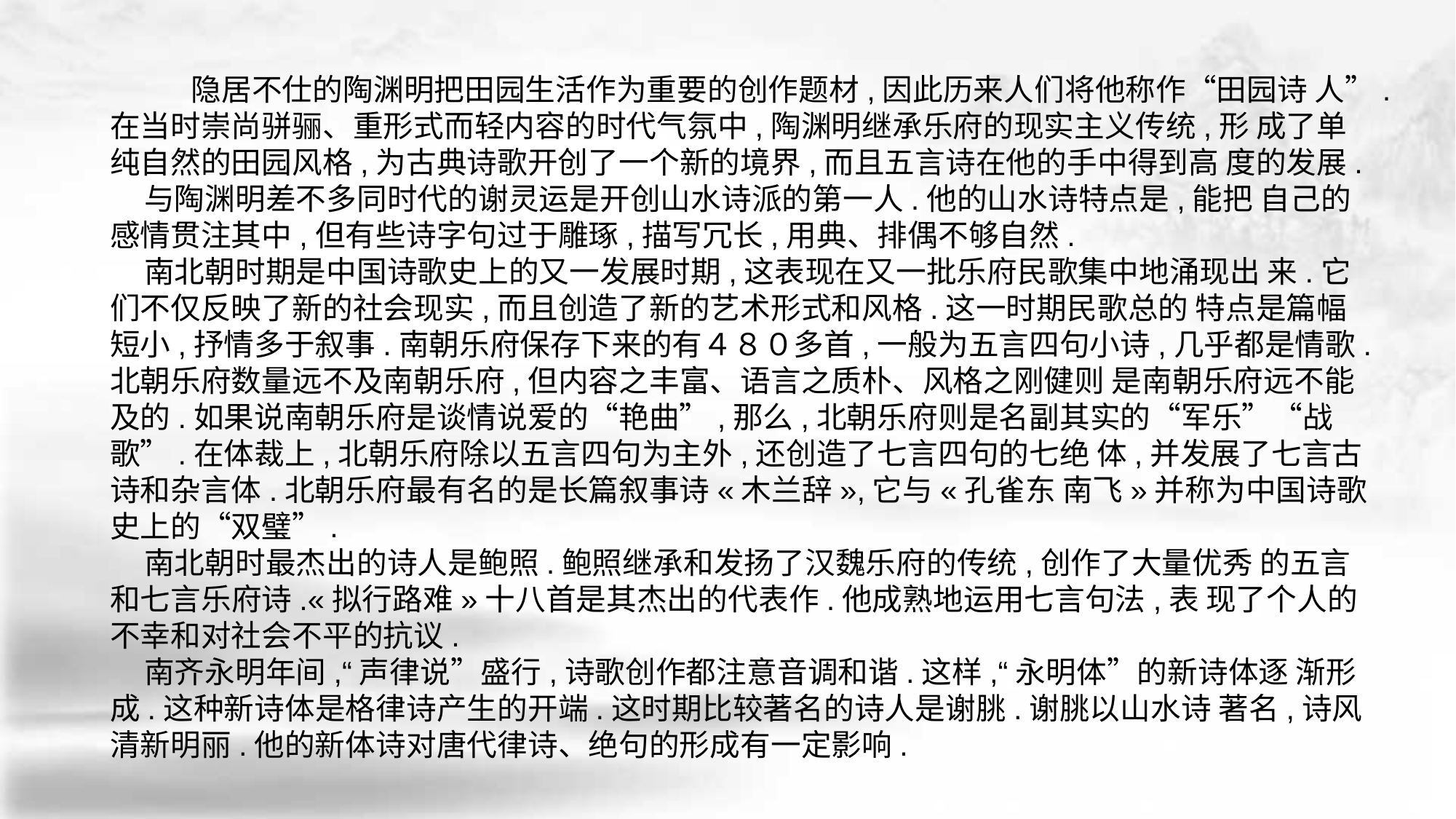

隐居不仕的陶渊明把田园生活作为重要的创作题材,因此历来人们将他称作“田园诗 人”.在当时崇尚骈骊、重形式而轻内容的时代气氛中,陶渊明继承乐府的现实主义传统,形 成了单纯自然的田园风格,为古典诗歌开创了一个新的境界,而且五言诗在他的手中得到高 度的发展.
    与陶渊明差不多同时代的谢灵运是开创山水诗派的第一人.他的山水诗特点是,能把 自己的感情贯注其中,但有些诗字句过于雕琢,描写冗长,用典、排偶不够自然.
    南北朝时期是中国诗歌史上的又一发展时期,这表现在又一批乐府民歌集中地涌现出 来.它们不仅反映了新的社会现实,而且创造了新的艺术形式和风格.这一时期民歌总的 特点是篇幅短小,抒情多于叙事.南朝乐府保存下来的有４８０多首,一般为五言四句小诗,几乎都是情歌.北朝乐府数量远不及南朝乐府,但内容之丰富、语言之质朴、风格之刚健则 是南朝乐府远不能及的.如果说南朝乐府是谈情说爱的“艳曲”,那么,北朝乐府则是名副其实的“军乐”“战歌”.在体裁上,北朝乐府除以五言四句为主外,还创造了七言四句的七绝 体,并发展了七言古诗和杂言体.北朝乐府最有名的是长篇叙事诗«木兰辞»,它与«孔雀东 南飞»并称为中国诗歌史上的“双璧”.
    南北朝时最杰出的诗人是鲍照.鲍照继承和发扬了汉魏乐府的传统,创作了大量优秀 的五言和七言乐府诗.«拟行路难»十八首是其杰出的代表作.他成熟地运用七言句法,表 现了个人的不幸和对社会不平的抗议.
    南齐永明年间,“声律说”盛行,诗歌创作都注意音调和谐.这样,“永明体”的新诗体逐 渐形成.这种新诗体是格律诗产生的开端.这时期比较著名的诗人是谢朓.谢朓以山水诗 著名,诗风清新明丽.他的新体诗对唐代律诗、绝句的形成有一定影响.